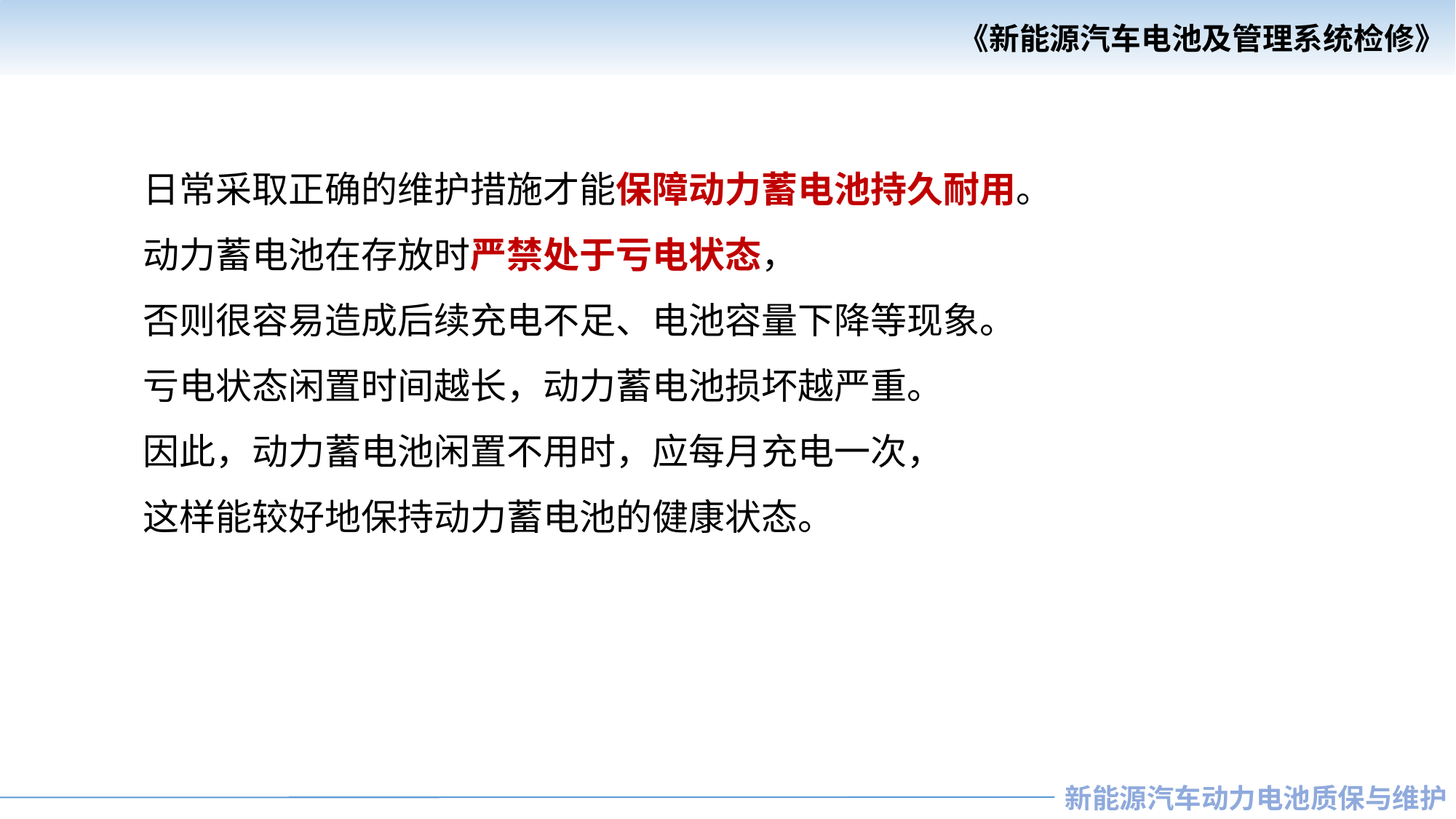

日常采取正确的维护措施才能保障动力蓄电池持久耐用。
动力蓄电池在存放时严禁处于亏电状态，
否则很容易造成后续充电不足、电池容量下降等现象。
亏电状态闲置时间越长，动力蓄电池损坏越严重。
因此，动力蓄电池闲置不用时，应每月充电一次，
这样能较好地保持动力蓄电池的健康状态。